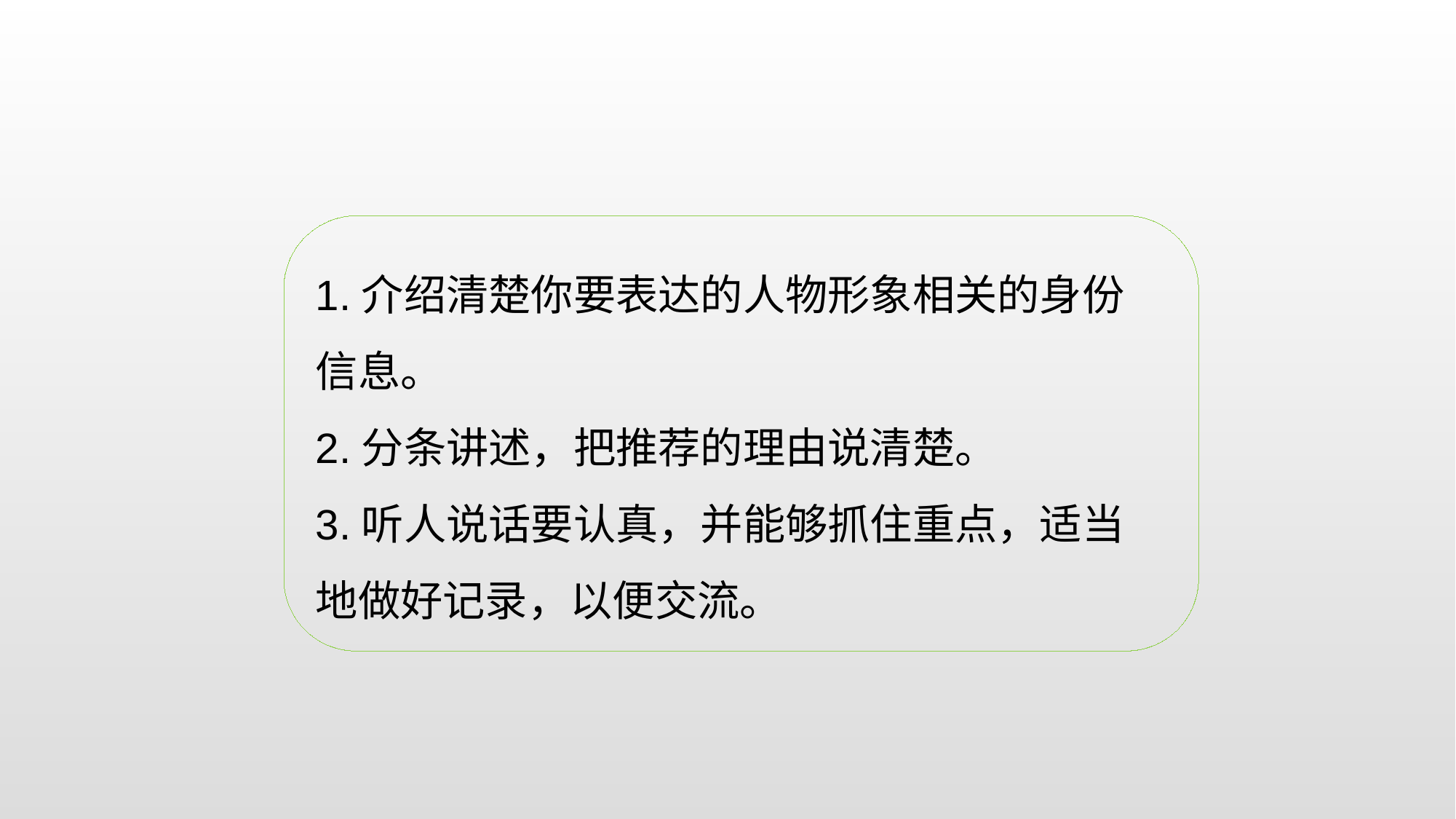

1.介绍清楚你要表达的人物形象相关的身份信息。
2.分条讲述，把推荐的理由说清楚。
3.听人说话要认真，并能够抓住重点，适当地做好记录，以便交流。